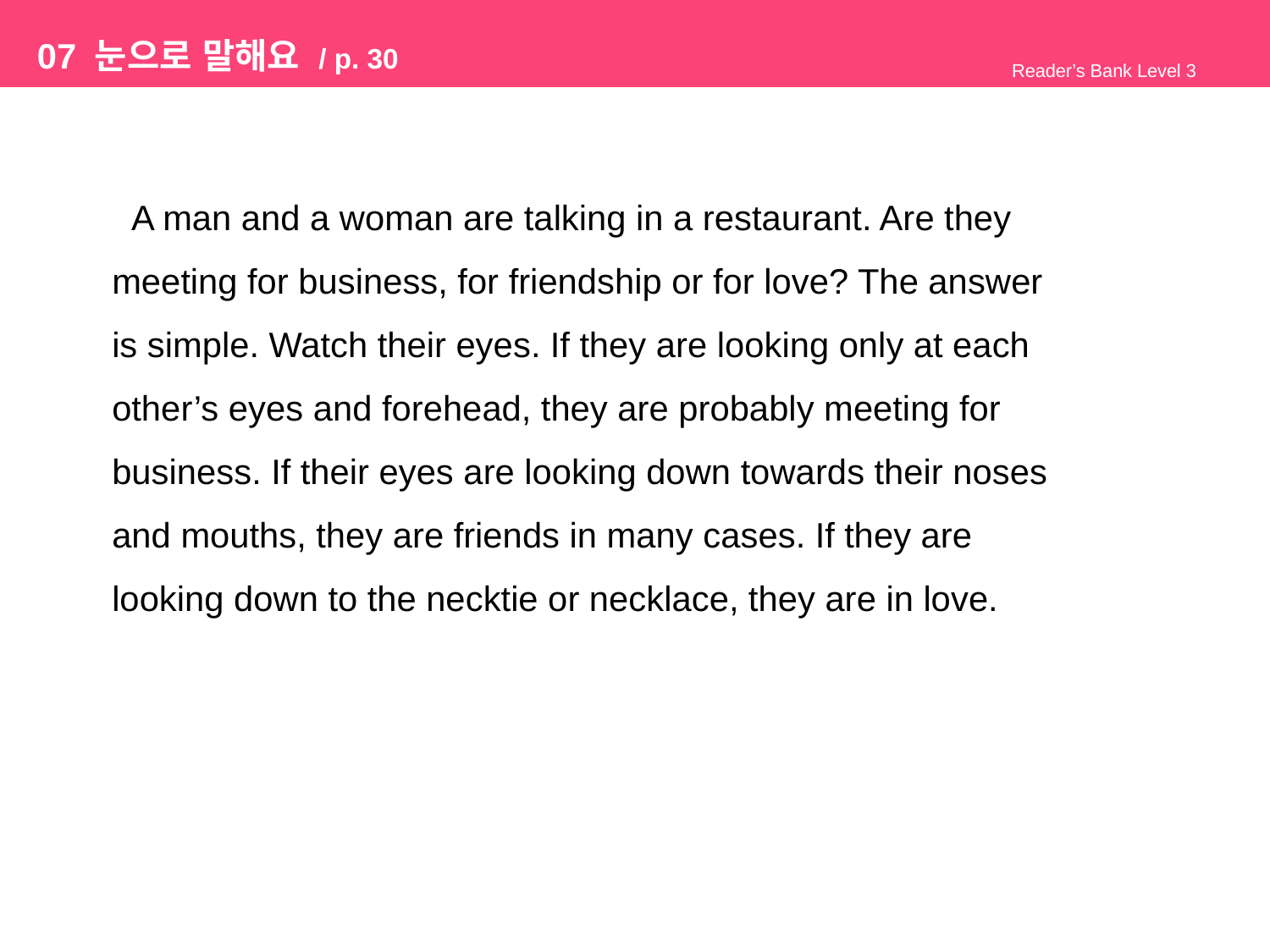

# 07 눈으로 말해요 / p. 30
Reader’s Bank Level 3

  A man and a woman are talking in a restaurant. Are they
meeting for business, for friendship or for love? The answer
is simple. Watch their eyes. If they are looking only at each
other’s eyes and forehead, they are probably meeting for
business. If their eyes are looking down towards their noses
and mouths, they are friends in many cases. If they are
looking down to the necktie or necklace, they are in love.